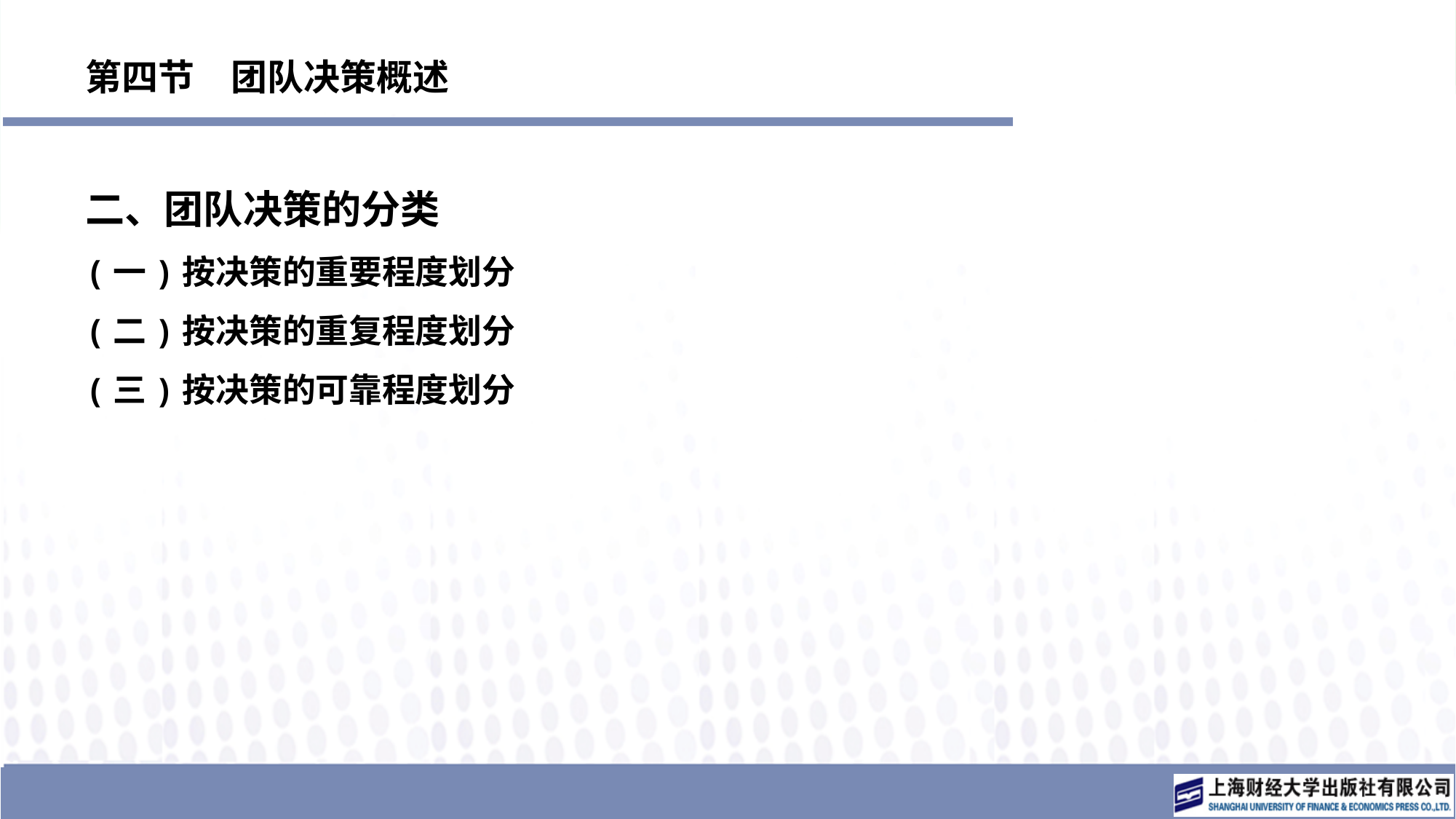

# 第四节　团队决策概述
二、团队决策的分类
(一)按决策的重要程度划分
(二)按决策的重复程度划分
(三)按决策的可靠程度划分